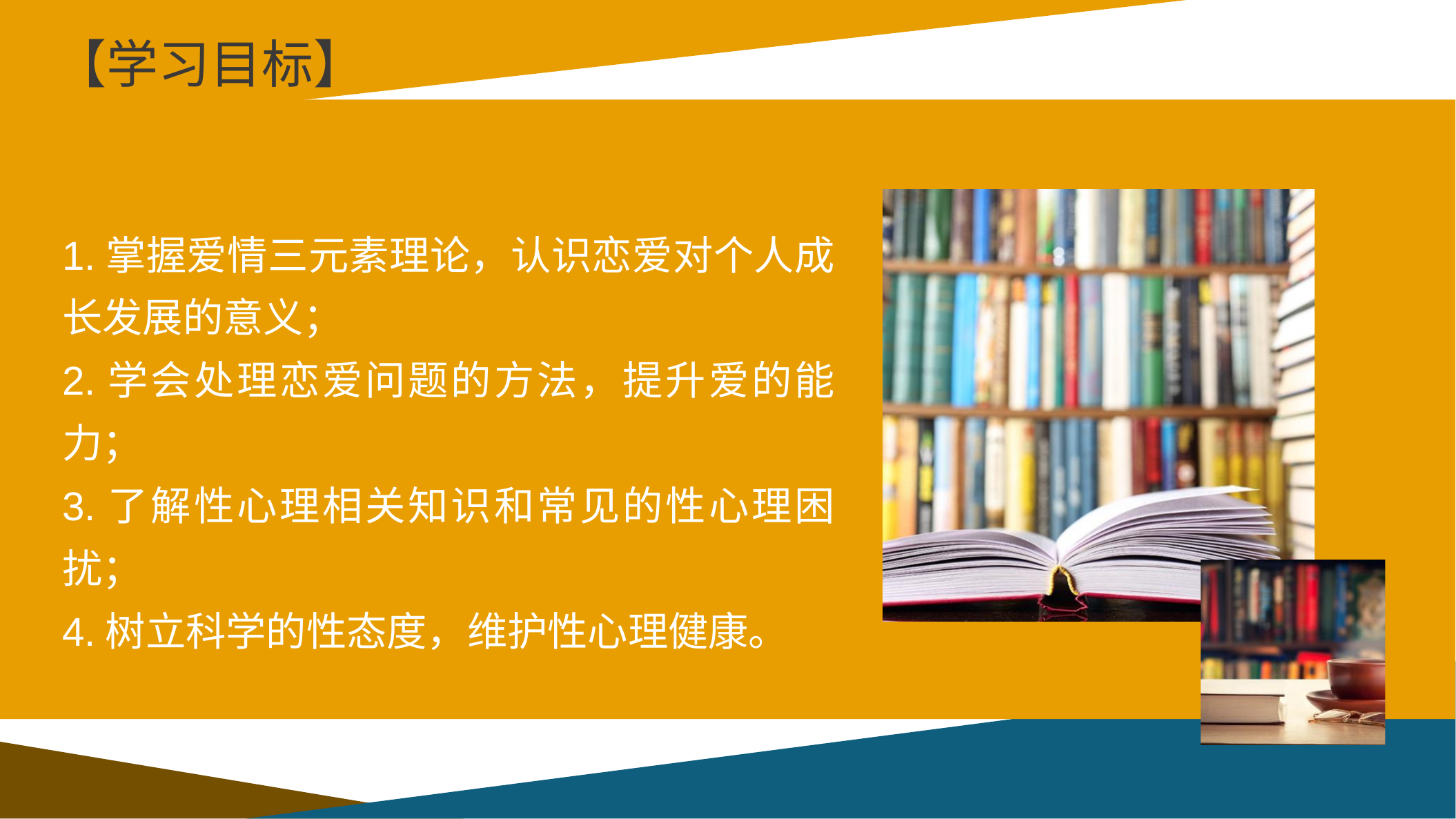

【学习目标】

1.掌握爱情三元素理论，认识恋爱对个人成长发展的意义；
2.学会处理恋爱问题的方法，提升爱的能力；
3.了解性心理相关知识和常见的性心理困扰；
4.树立科学的性态度，维护性心理健康。